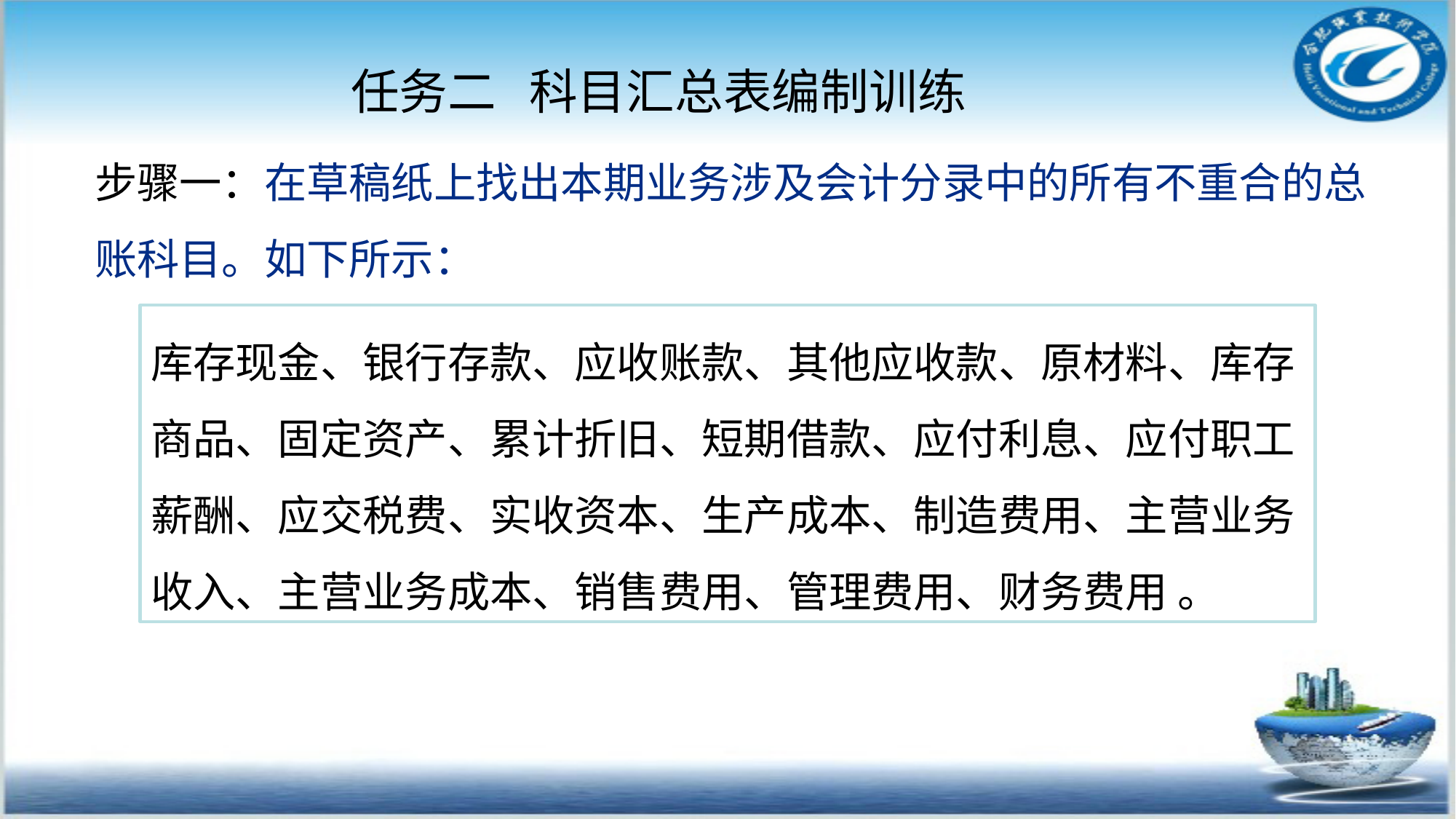

任务二   科目汇总表编制训练

步骤一：在草稿纸上找出本期业务涉及会计分录中的所有不重合的总账科目。如下所示：

库存现金、银行存款、应收账款、其他应收款、原材料、库存商品、固定资产、累计折旧、短期借款、应付利息、应付职工薪酬、应交税费、实收资本、生产成本、制造费用、主营业务收入、主营业务成本、销售费用、管理费用、财务费用 。